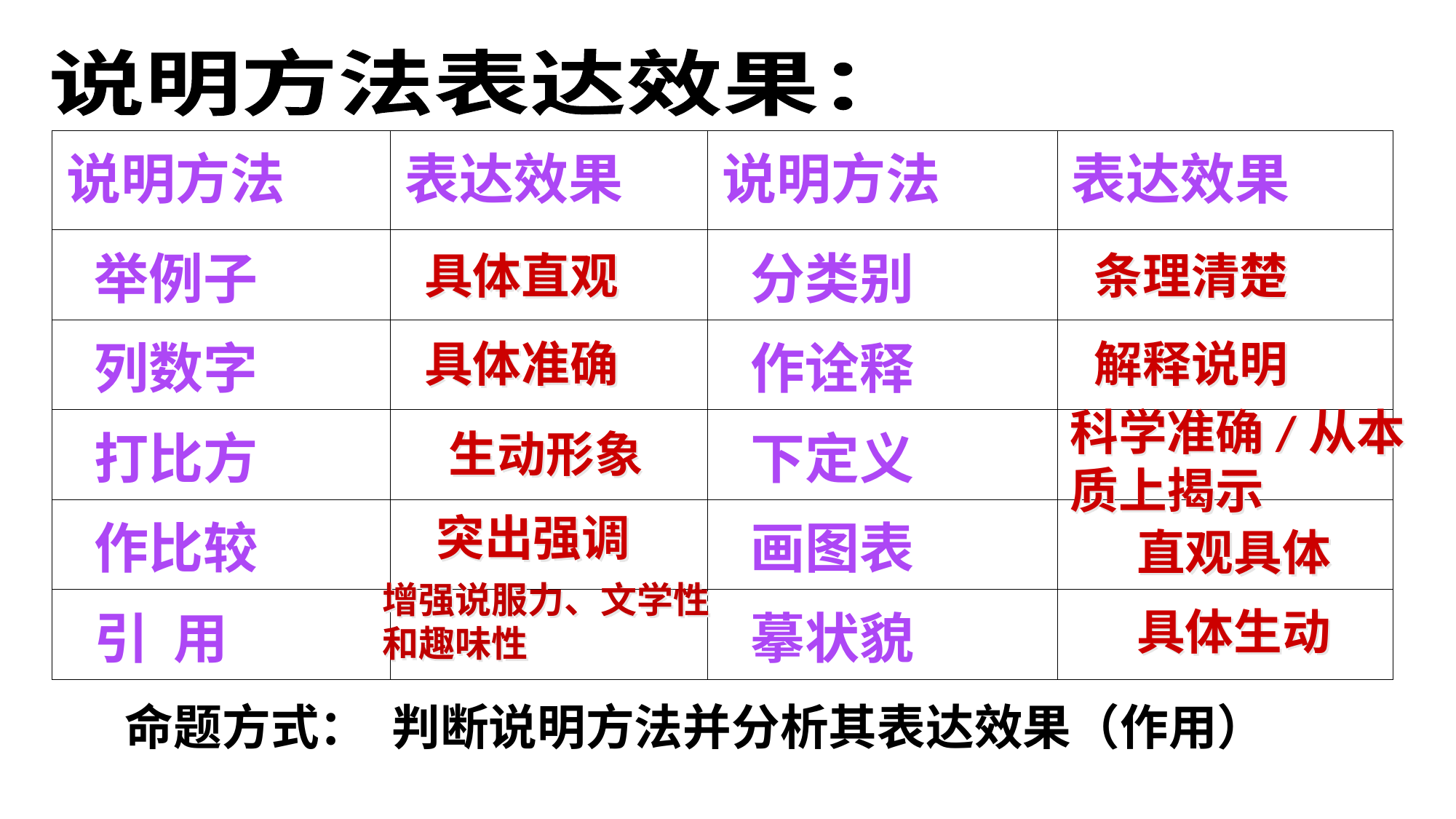

说明方法表达效果：
| 说明方法 | 表达效果 | 说明方法 | 表达效果 |
| --- | --- | --- | --- |
| 举例子 |  | 分类别 |  |
| 列数字 |  | 作诠释 |  |
| 打比方 |  | 下定义 |  |
| 作比较 |  | 画图表 |  |
| 引 用 |  | 摹状貌 |  |
条理清楚
具体直观
具体准确
解释说明
科学准确/从本质上揭示
生动形象
突出强调
直观具体
增强说服力、文学性和趣味性

具体生动
命题方式：
判断说明方法并分析其表达效果（作用）